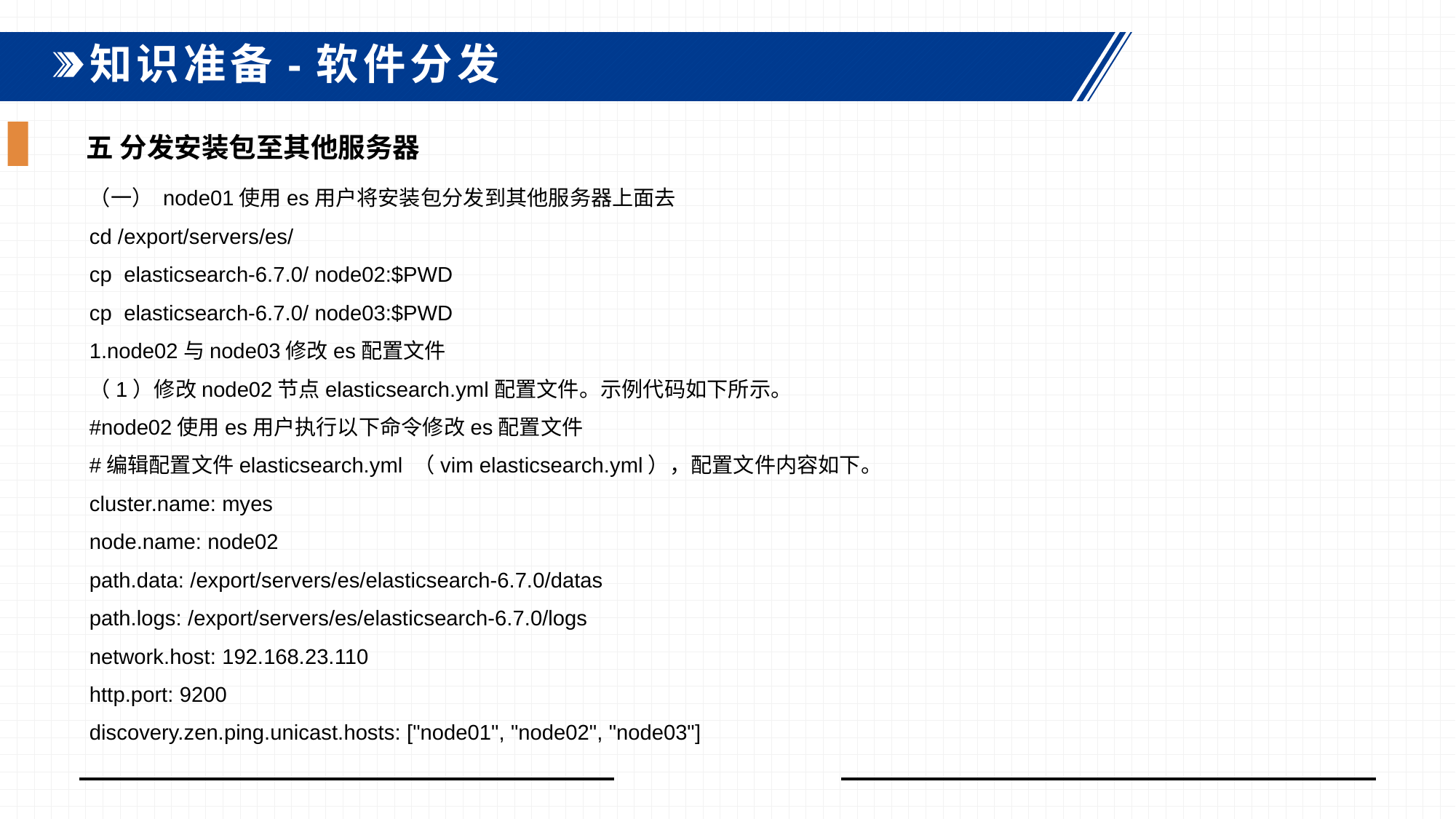

知识准备-软件分发

五 分发安装包至其他服务器
（一） node01使用es用户将安装包分发到其他服务器上面去
cd /export/servers/es/
cp  elasticsearch-6.7.0/ node02:$PWD
cp  elasticsearch-6.7.0/ node03:$PWD
1.node02与node03修改es配置文件
（1）修改node02节点elasticsearch.yml配置文件。示例代码如下所示。
#node02使用es用户执行以下命令修改es配置文件
#编辑配置文件elasticsearch.yml （vim elasticsearch.yml），配置文件内容如下。
cluster.name: myes
node.name: node02
path.data: /export/servers/es/elasticsearch-6.7.0/datas
path.logs: /export/servers/es/elasticsearch-6.7.0/logs
network.host: 192.168.23.110
http.port: 9200
discovery.zen.ping.unicast.hosts: ["node01", "node02", "node03"]